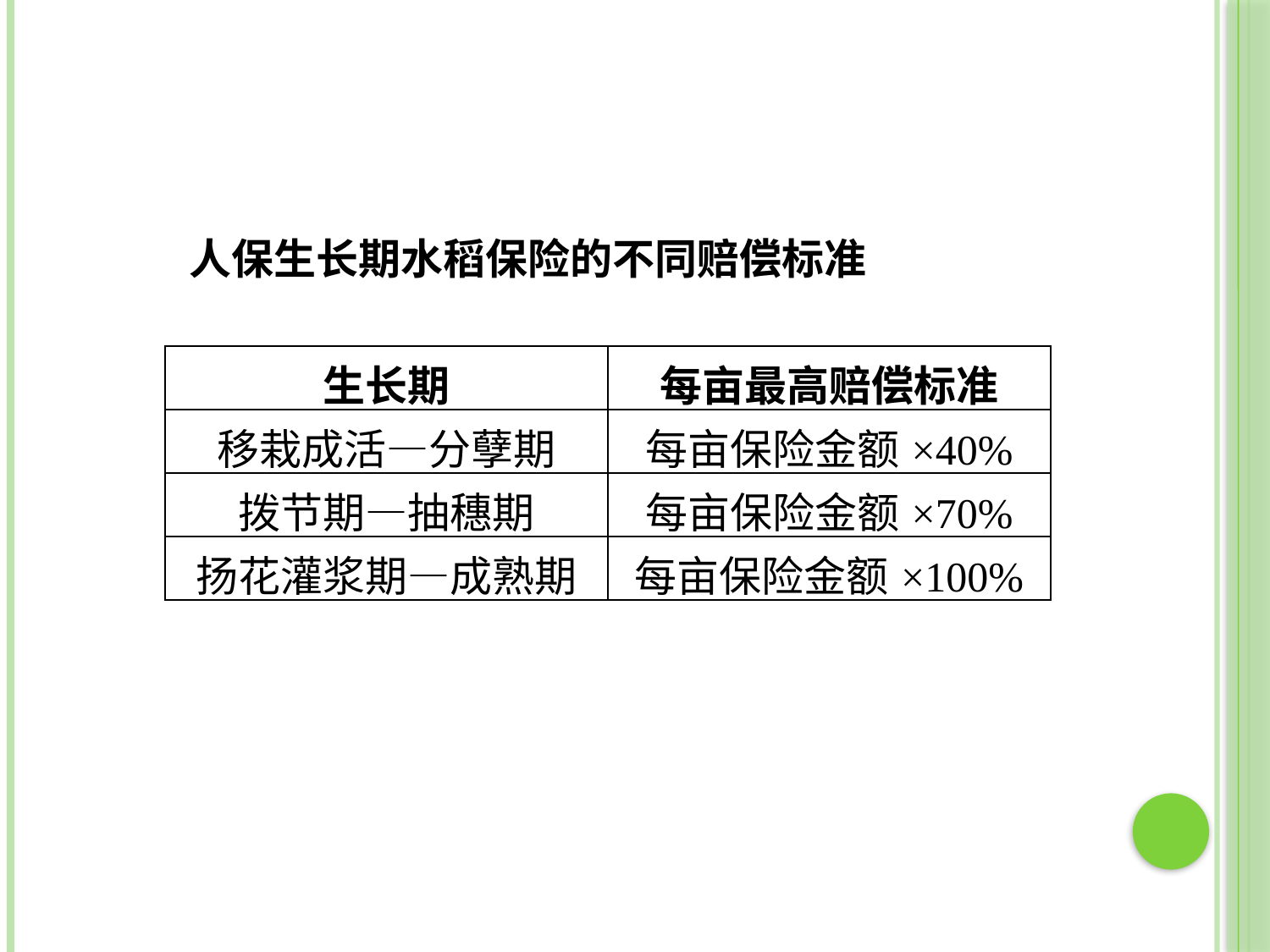

人保生长期水稻保险的不同赔偿标准
| 生长期 | 每亩最高赔偿标准 |
| --- | --- |
| 移栽成活—分孽期 | 每亩保险金额×40% |
| 拨节期—抽穗期 | 每亩保险金额×70% |
| 扬花灌浆期—成熟期 | 每亩保险金额×100% |